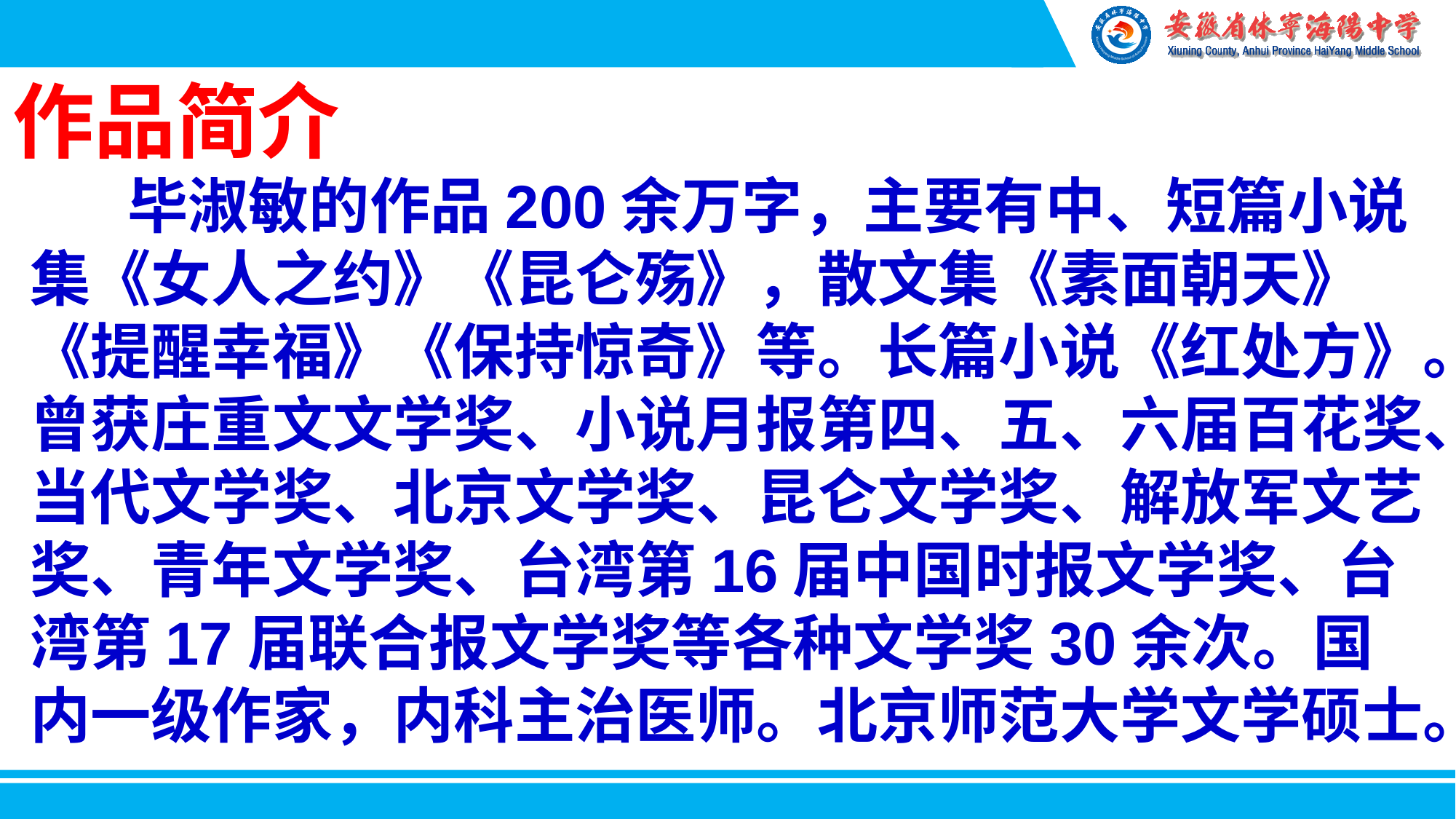

作品简介
      毕淑敏的作品200余万字，主要有中、短篇小说集《女人之约》《昆仑殇》，散文集《素面朝天》《提醒幸福》《保持惊奇》等。长篇小说《红处方》。曾获庄重文文学奖、小说月报第四、五、六届百花奖、当代文学奖、北京文学奖、昆仑文学奖、解放军文艺奖、青年文学奖、台湾第16届中国时报文学奖、台湾第17届联合报文学奖等各种文学奖30余次。国内一级作家，内科主治医师。北京师范大学文学硕士。